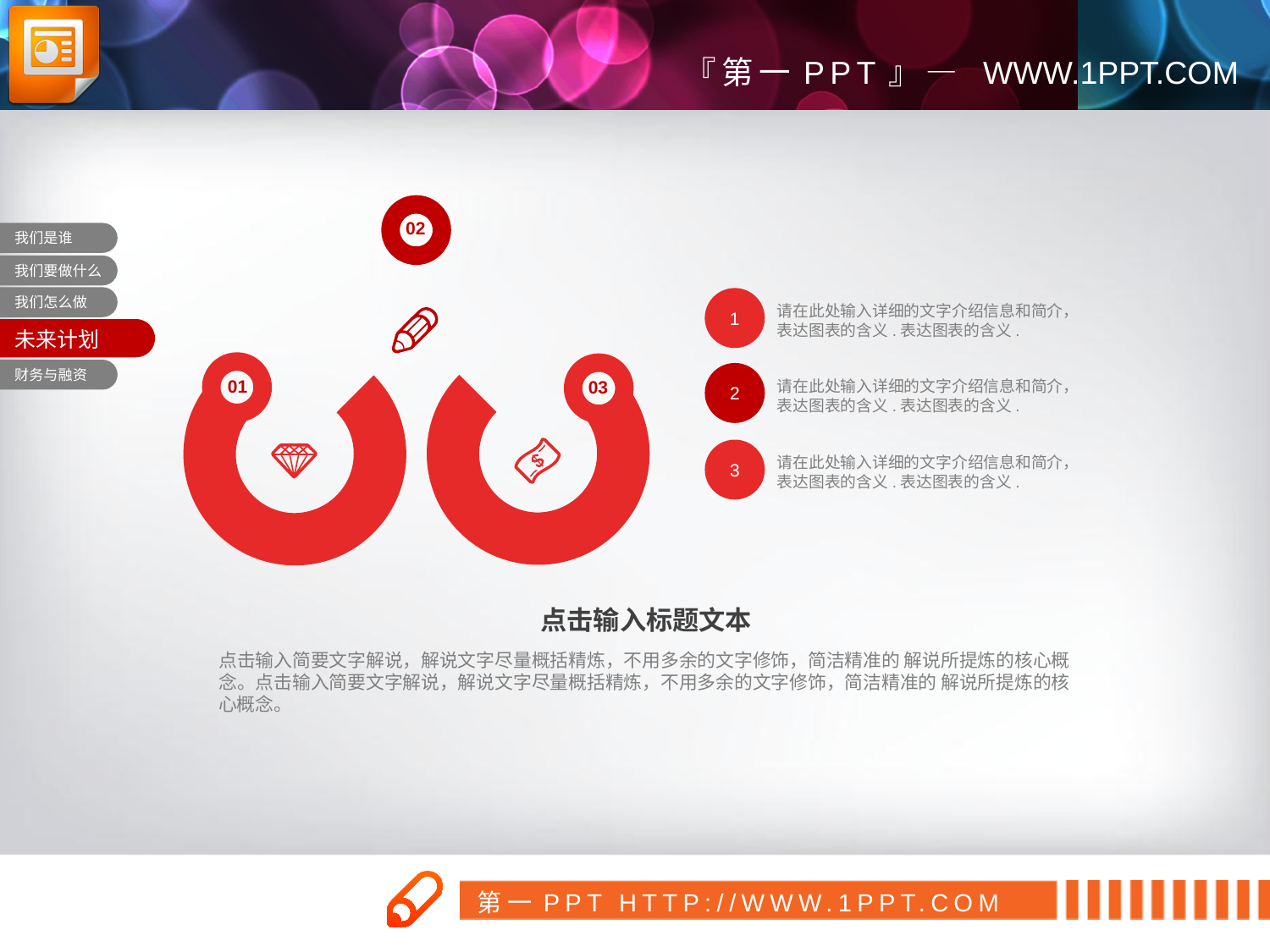

02

我们是谁

我们要做什么

我们怎么做
1
请在此处输入详细的文字介绍信息和简介，表达图表的含义.表达图表的含义.

未来计划

财务与融资

01

03
2
请在此处输入详细的文字介绍信息和简介，表达图表的含义.表达图表的含义.

3

请在此处输入详细的文字介绍信息和简介，表达图表的含义.表达图表的含义.

点击输入标题文本
点击输入简要文字解说，解说文字尽量概括精炼，不用多余的文字修饰，简洁精准的 解说所提炼的核心概念。点击输入简要文字解说，解说文字尽量概括精炼，不用多余的文字修饰，简洁精准的 解说所提炼的核心概念。